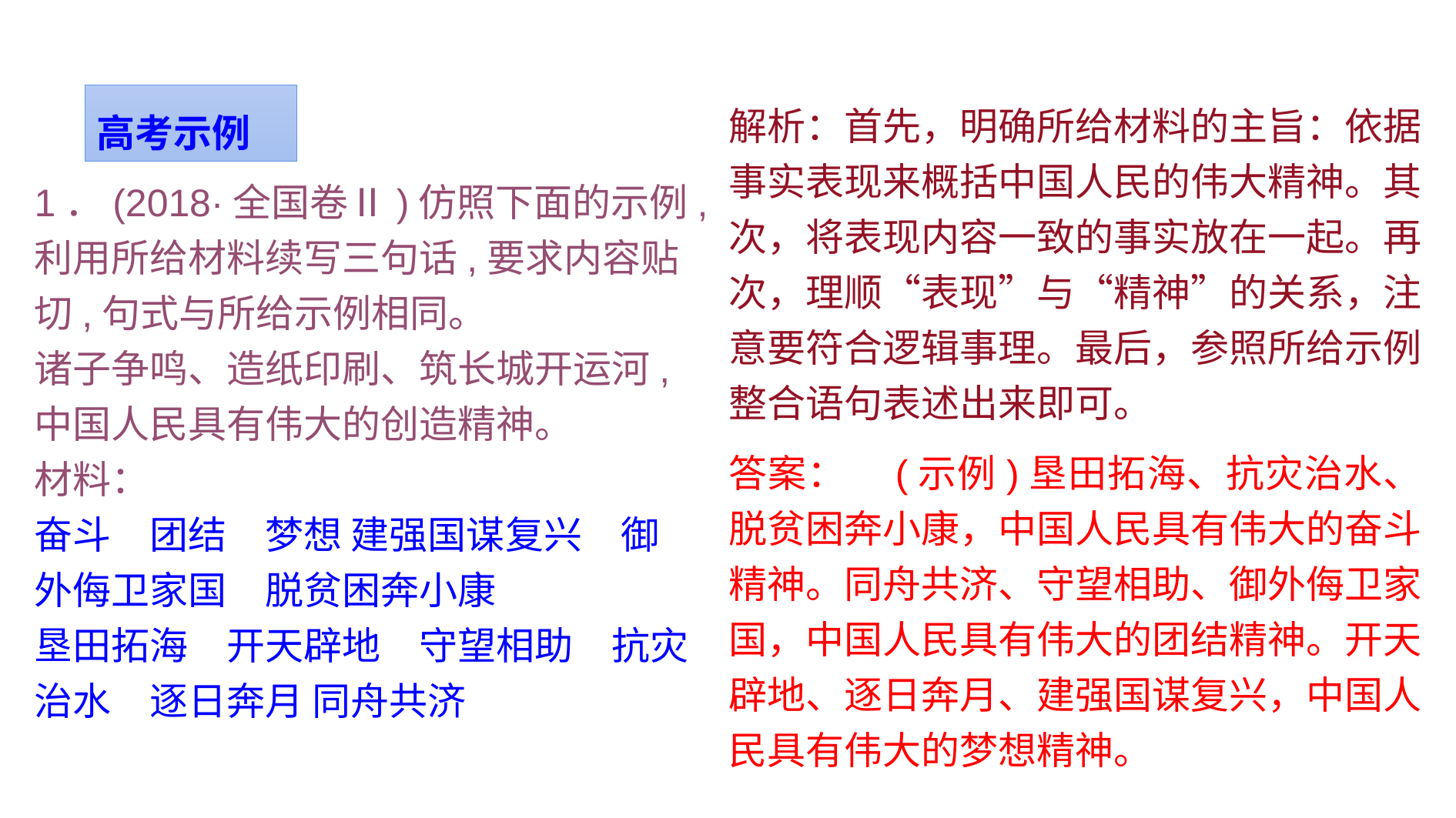

高考示例
解析：首先，明确所给材料的主旨：依据事实表现来概括中国人民的伟大精神。其次，将表现内容一致的事实放在一起。再次，理顺“表现”与“精神”的关系，注意要符合逻辑事理。最后，参照所给示例整合语句表述出来即可。
1．(2018·全国卷Ⅱ)仿照下面的示例,利用所给材料续写三句话,要求内容贴切,句式与所给示例相同。
诸子争鸣、造纸印刷、筑长城开运河,中国人民具有伟大的创造精神。
材料：
奋斗　团结　梦想 建强国谋复兴　御外侮卫家国　脱贫困奔小康
垦田拓海　开天辟地　守望相助　抗灾治水　逐日奔月 同舟共济
答案：　(示例)垦田拓海、抗灾治水、脱贫困奔小康，中国人民具有伟大的奋斗精神。同舟共济、守望相助、御外侮卫家国，中国人民具有伟大的团结精神。开天辟地、逐日奔月、建强国谋复兴，中国人民具有伟大的梦想精神。